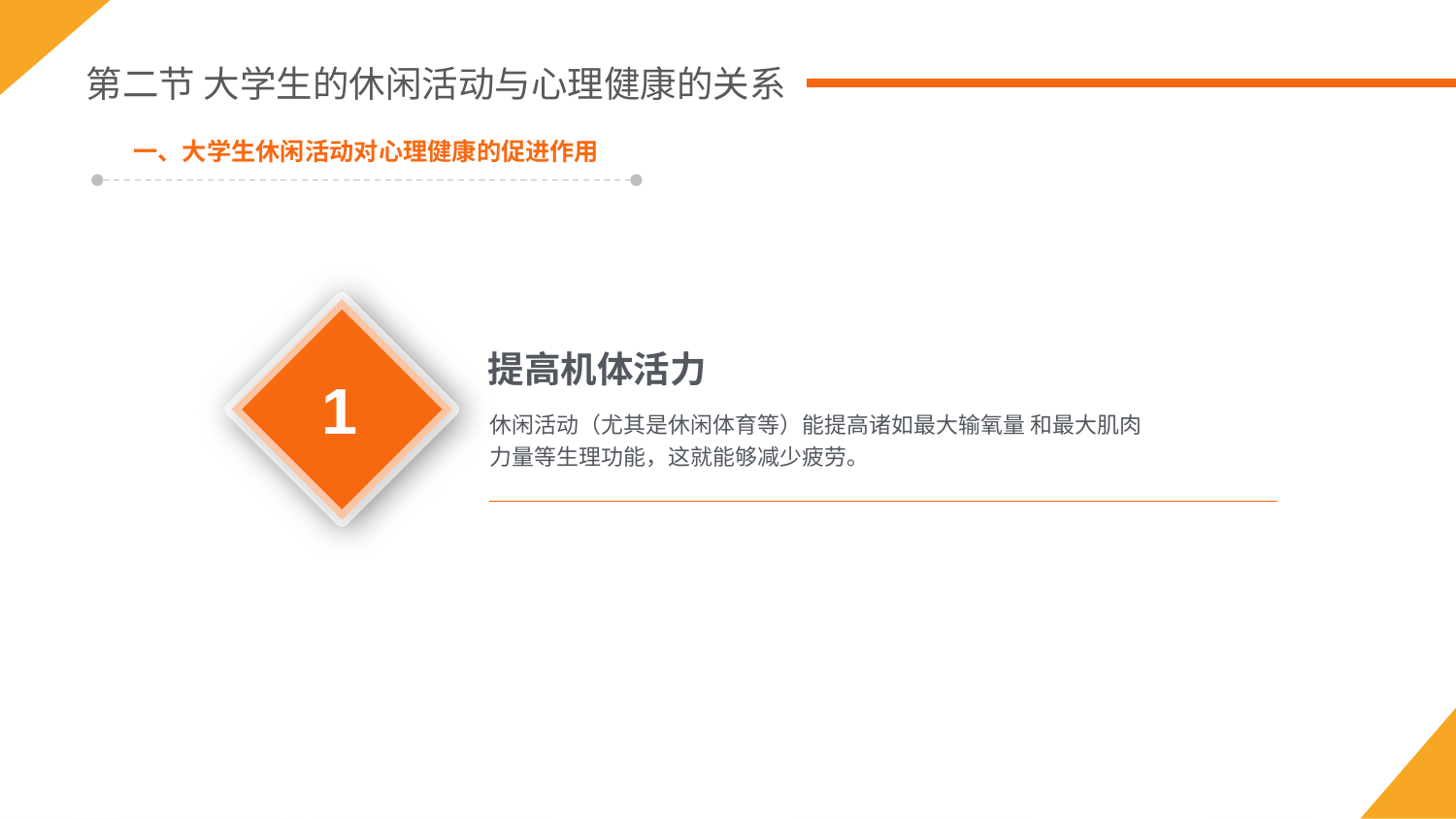

第二节 大学生的休闲活动与心理健康的关系
一、大学生休闲活动对心理健康的促进作用

1
提高机体活力
休闲活动（尤其是休闲体育等）能提高诸如最大输氧量 和最大肌肉力量等生理功能，这就能够减少疲劳。